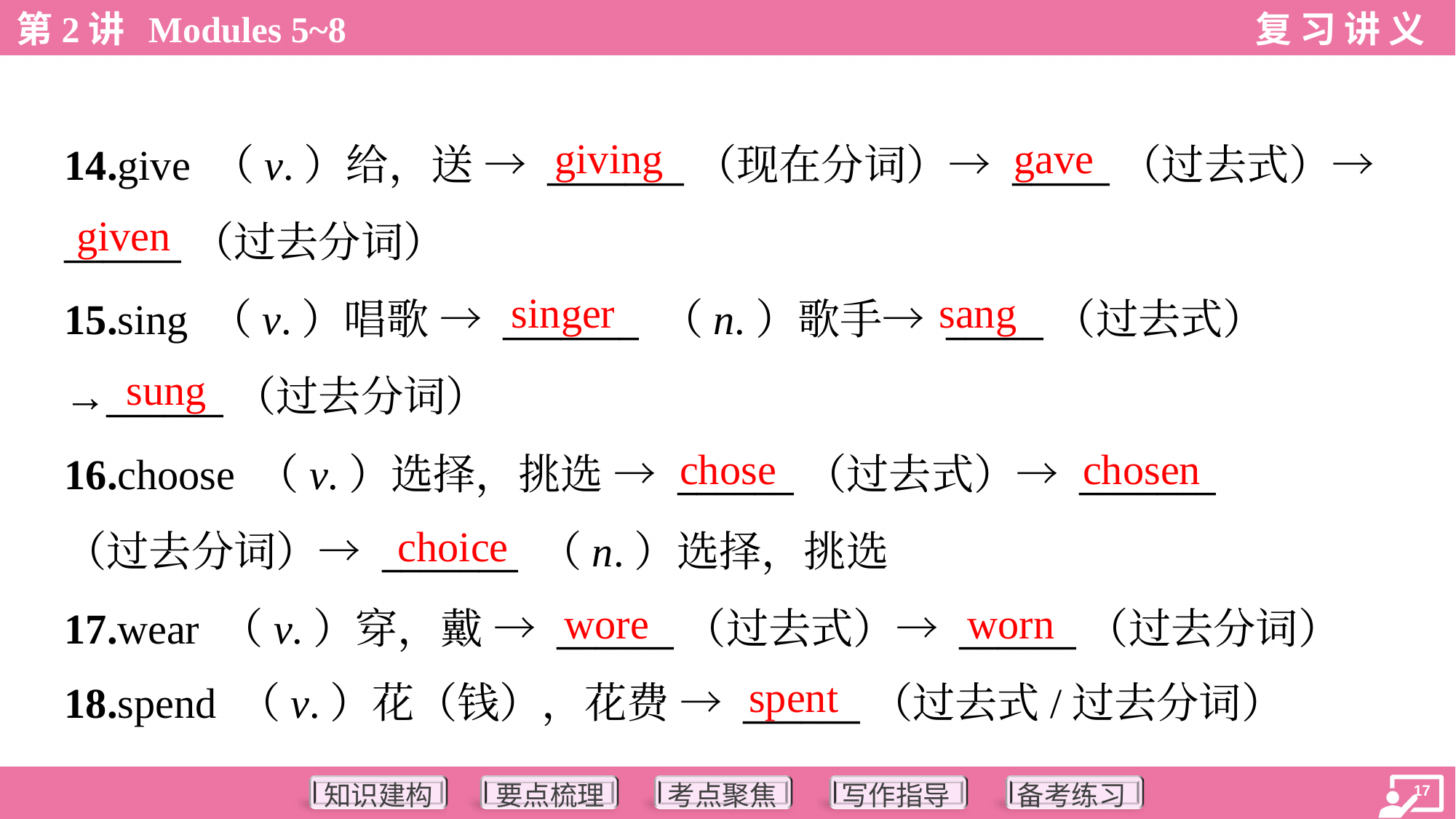

giving
gave
14.give （v.）给，送 → _______（现在分词）→ _____（过去式）→
______（过去分词）
15.sing （v.）唱歌 → _______ （n.）歌手→ _____（过去式）
→______（过去分词）
16.choose （v.）选择，挑选 → ______（过去式）→ _______
（过去分词）→ _______ （n.）选择，挑选
17.wear （v.）穿，戴 → ______（过去式）→ ______（过去分词）
18.spend （v.）花（钱），花费 → ______（过去式/过去分词）
given
singer
sang
sung
chose
chosen
choice
wore
worn
spent